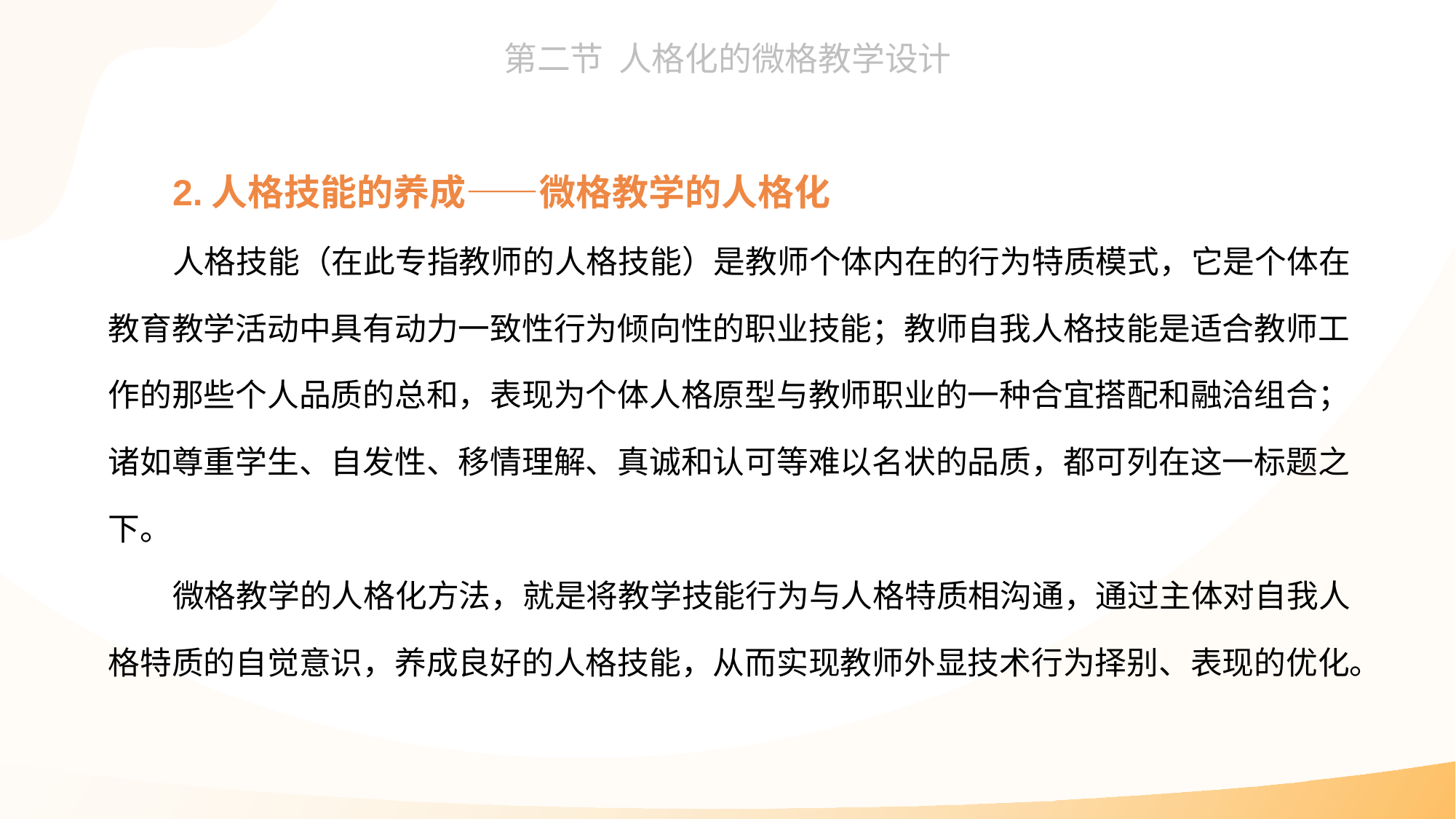

2.人格技能的养成——微格教学的人格化
人格技能（在此专指教师的人格技能）是教师个体内在的行为特质模式，它是个体在教育教学活动中具有动力一致性行为倾向性的职业技能；教师自我人格技能是适合教师工作的那些个人品质的总和，表现为个体人格原型与教师职业的一种合宜搭配和融洽组合；诸如尊重学生、自发性、移情理解、真诚和认可等难以名状的品质，都可列在这一标题之下。
微格教学的人格化方法，就是将教学技能行为与人格特质相沟通，通过主体对自我人格特质的自觉意识，养成良好的人格技能，从而实现教师外显技术行为择别、表现的优化。